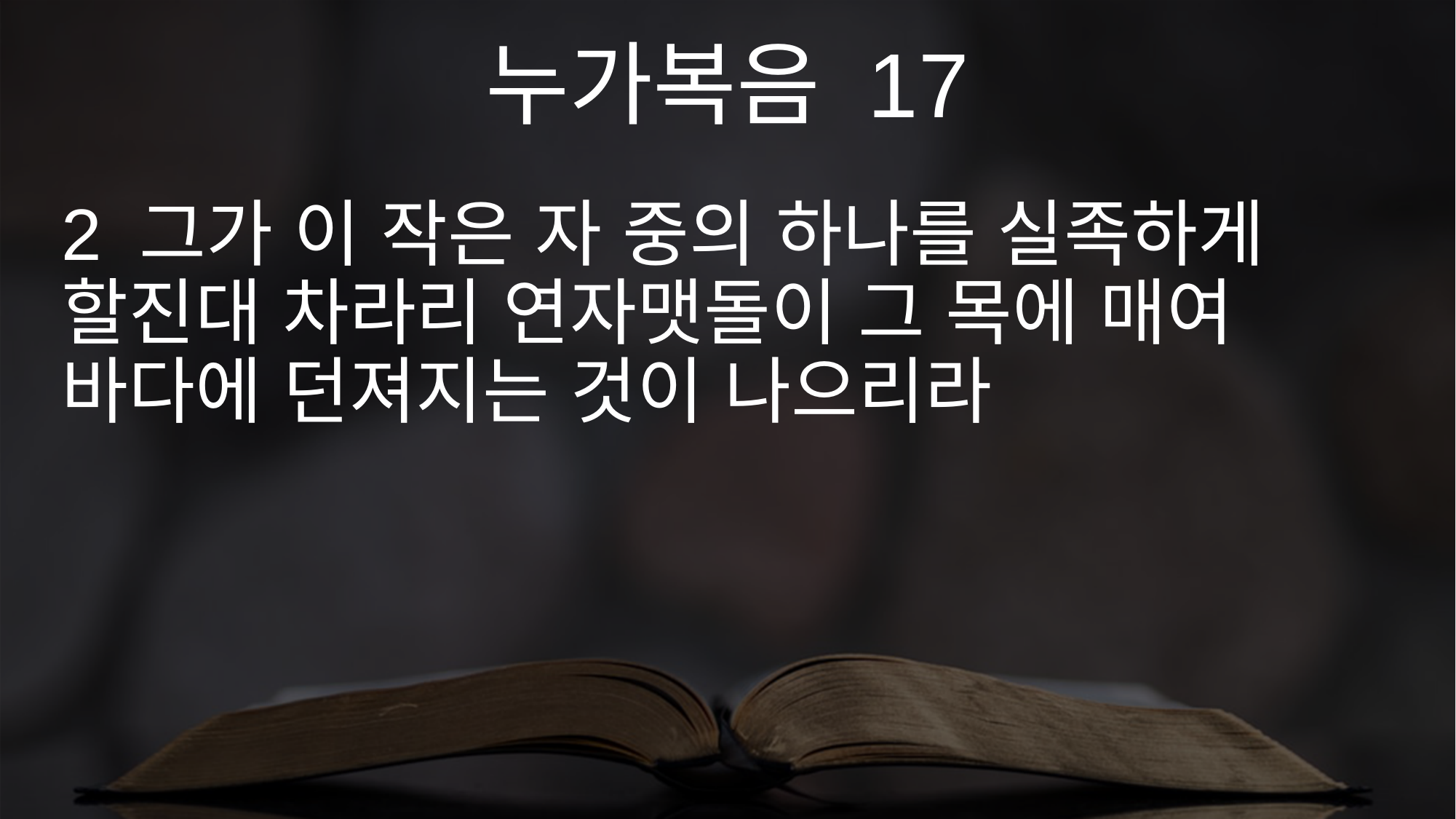

누가복음 17
2 그가 이 작은 자 중의 하나를 실족하게 할진대 차라리 연자맷돌이 그 목에 매여 바다에 던져지는 것이 나으리라